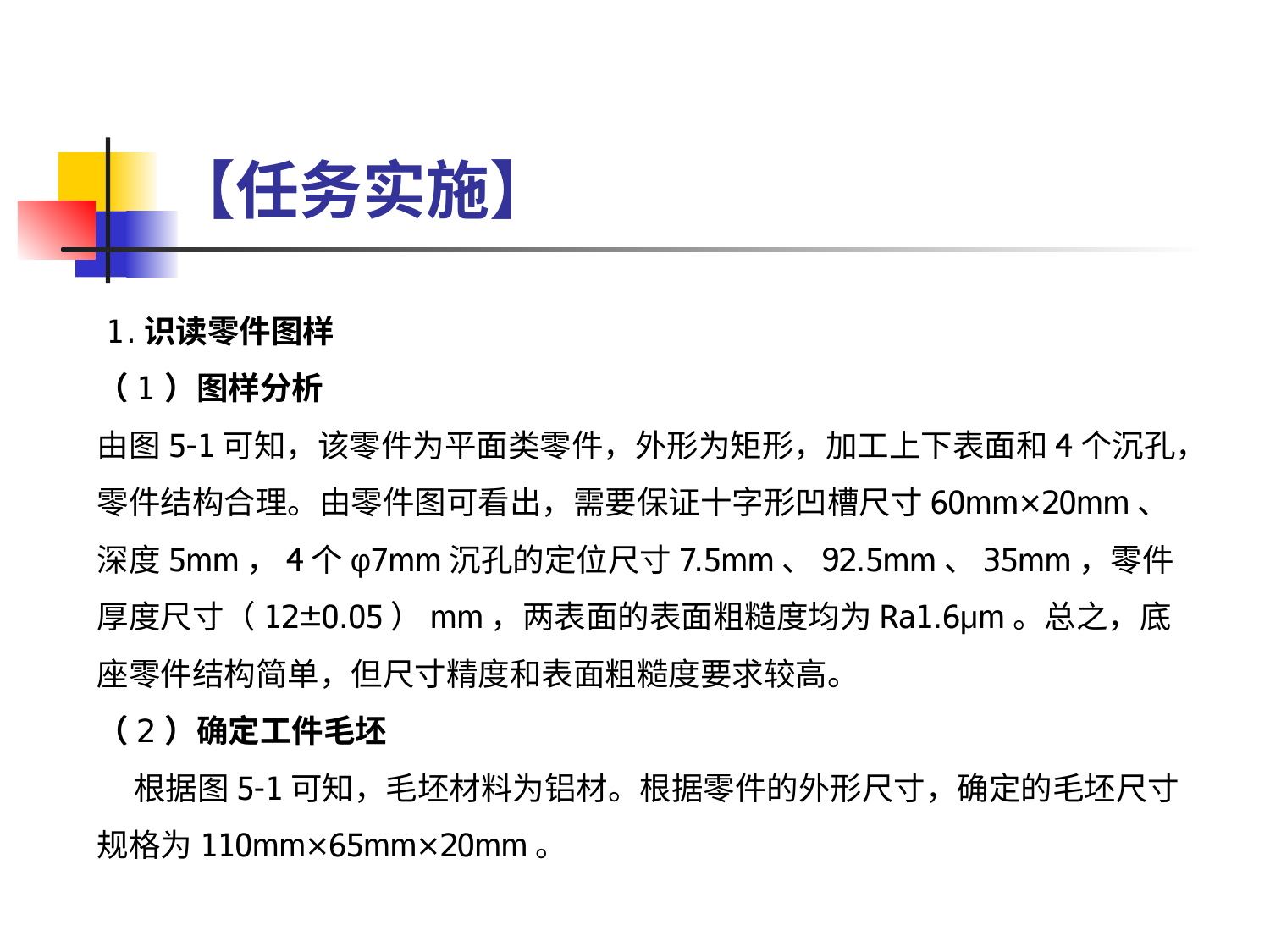

# 【任务实施】
 1.识读零件图样
（1）图样分析
由图5-1可知，该零件为平面类零件，外形为矩形，加工上下表面和4个沉孔，零件结构合理。由零件图可看出，需要保证十字形凹槽尺寸60mm×20mm、深度5mm，4个φ7mm沉孔的定位尺寸7.5mm、92.5mm、35mm，零件厚度尺寸（12±0.05）mm，两表面的表面粗糙度均为Ra1.6μm。总之，底座零件结构简单，但尺寸精度和表面粗糙度要求较高。
（2）确定工件毛坯
    根据图5-1可知，毛坯材料为铝材。根据零件的外形尺寸，确定的毛坯尺寸规格为110mm×65mm×20mm。